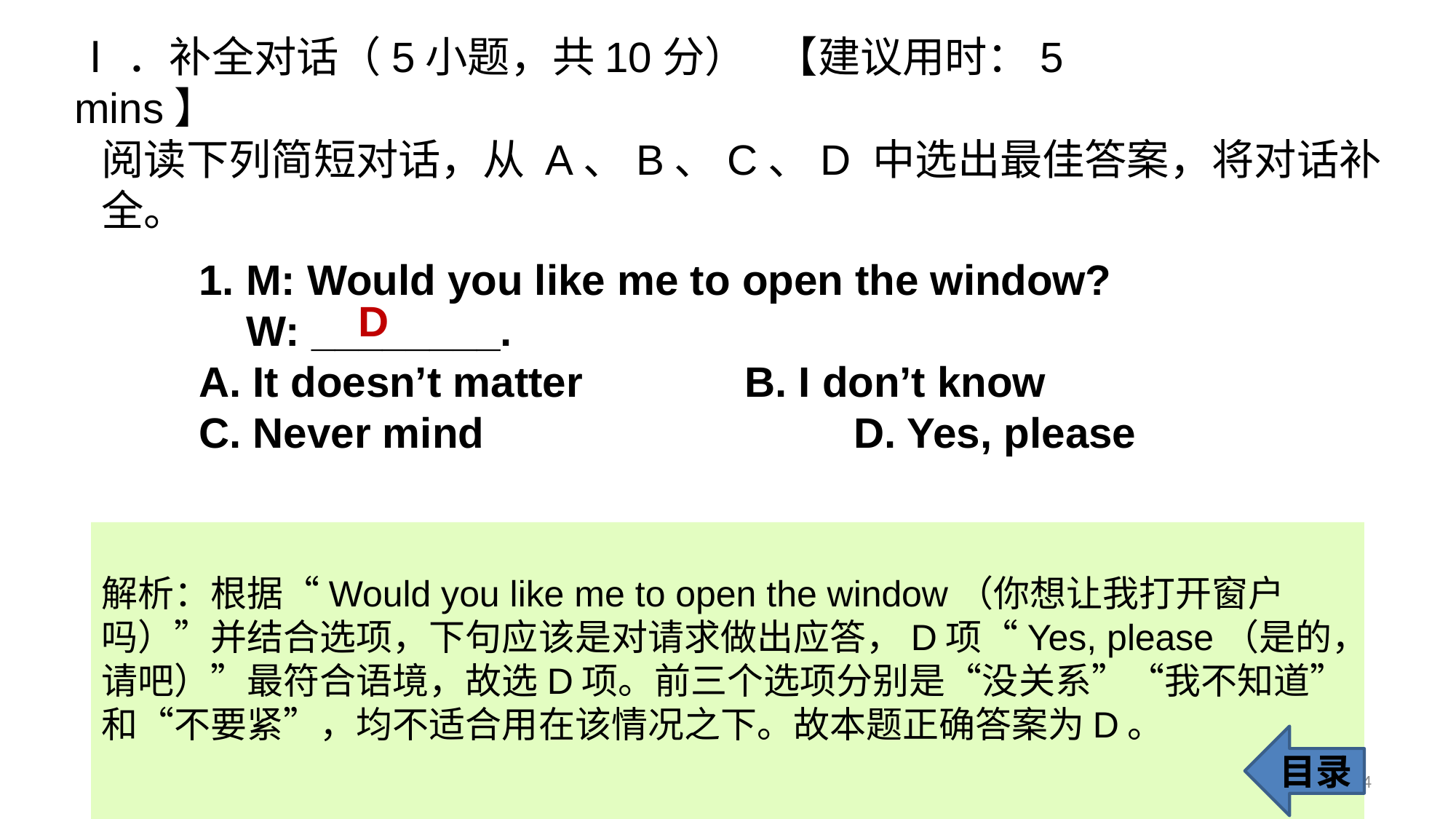

Ⅰ．补全对话（5小题，共10分）   【建议用时：5 mins】
阅读下列简短对话，从 A、B、C、D 中选出最佳答案，将对话补全。
1. M: Would you like me to open the window?
    W: ________.
A. It doesn’t matter 		B. I don’t know
C. Never mind 				D. Yes, please

D

解析：根据“Would you like me to open the window（你想让我打开窗户吗）”并结合选项，下句应该是对请求做出应答，D项“Yes, please（是的，请吧）”最符合语境，故选D项。前三个选项分别是“没关系”“我不知道”和“不要紧”，均不适合用在该情况之下。故本题正确答案为D。
目录
4